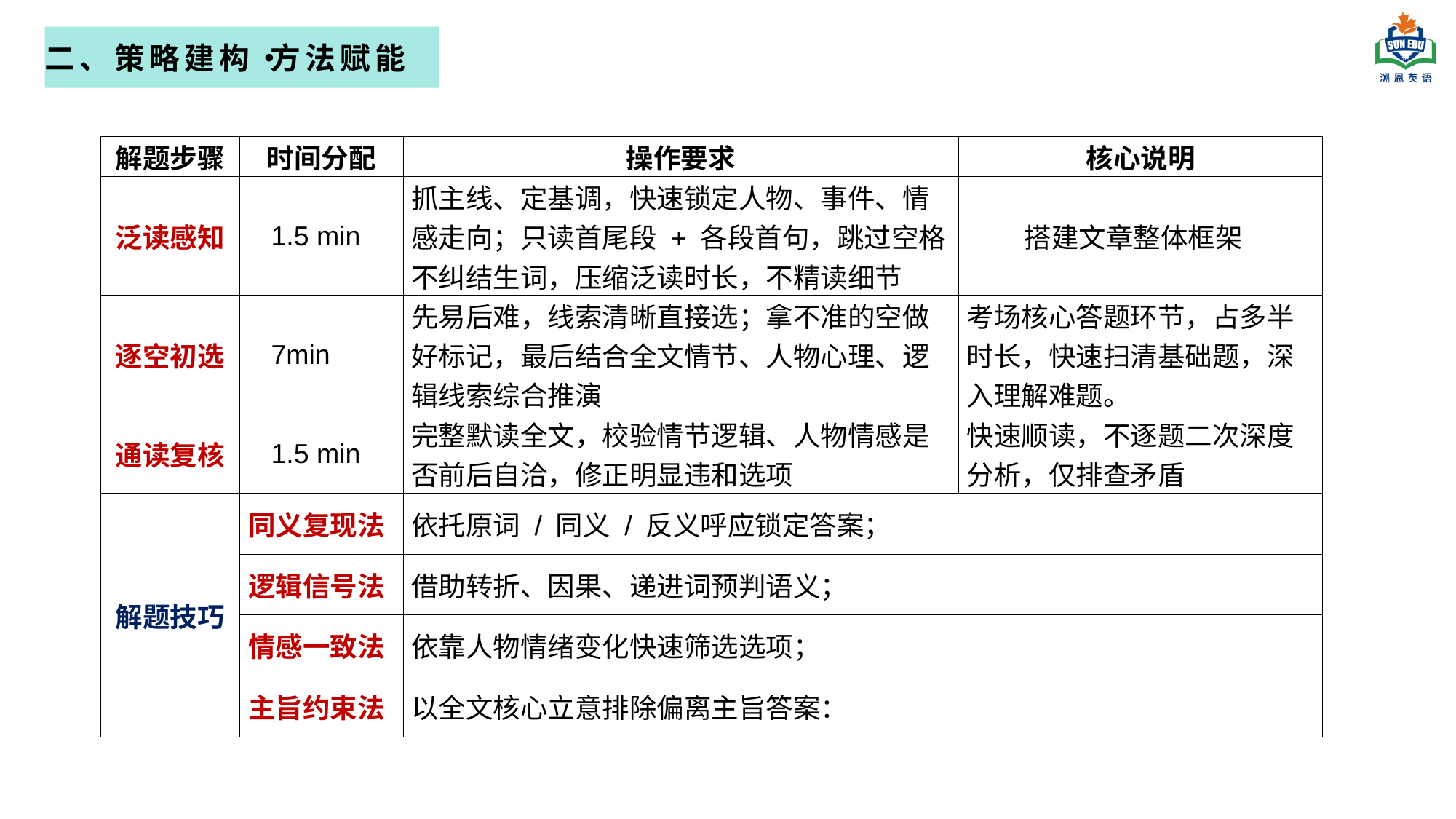

二、策略建构・方法赋能
| 解题步骤 | 时间分配 | 操作要求 | 核心说明 |
| --- | --- | --- | --- |
| 泛读感知 | 1.5 min | 抓主线、定基调，快速锁定人物、事件、情感走向；只读首尾段 + 各段首句，跳过空格不纠结生词，压缩泛读时长，不精读细节 | 搭建文章整体框架 |
| 逐空初选 | 7min | 先易后难，线索清晰直接选；拿不准的空做好标记，最后结合全文情节、人物心理、逻辑线索综合推演 | 考场核心答题环节，占多半时长，快速扫清基础题，深入理解难题。 |
| 通读复核 | 1.5 min | 完整默读全文，校验情节逻辑、人物情感是否前后自洽，修正明显违和选项 | 快速顺读，不逐题二次深度分析，仅排查矛盾 |
| 解题技巧 | 同义复现法 | 依托原词 / 同义 / 反义呼应锁定答案； |  |
|  | 逻辑信号法 | 借助转折、因果、递进词预判语义； |  |
|  | 情感一致法 | 依靠人物情绪变化快速筛选选项； |  |
|  | 主旨约束法 | 以全文核心立意排除偏离主旨答案： |  |